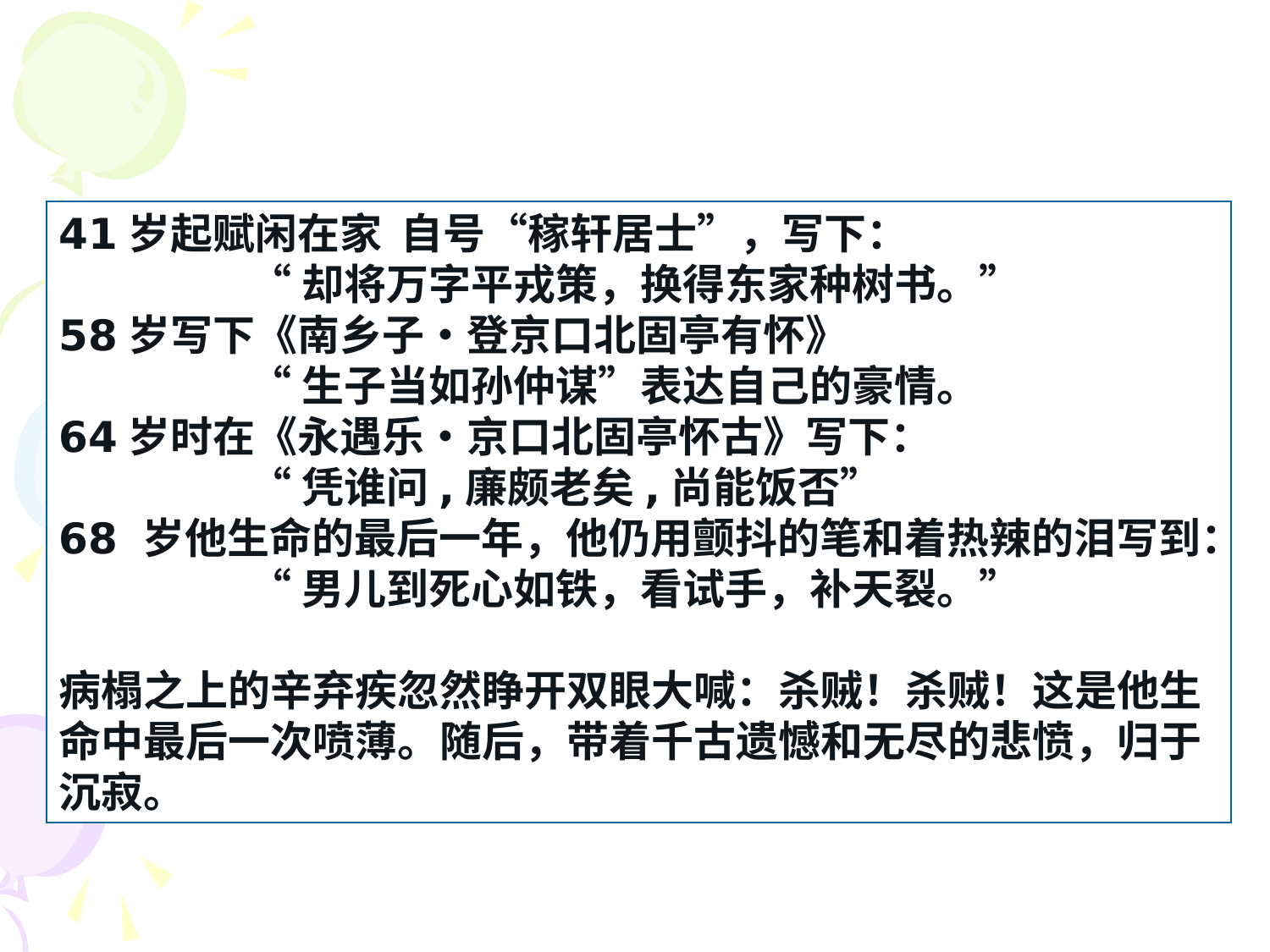

41岁起赋闲在家  自号“稼轩居士”，写下：
                    “却将万字平戎策，换得东家种树书。”
58岁写下《南乡子•登京口北固亭有怀》
                    “生子当如孙仲谋”表达自己的豪情。
64岁时在《永遇乐•京口北固亭怀古》写下：
                    “凭谁问,廉颇老矣,尚能饭否”
68 岁他生命的最后一年，他仍用颤抖的笔和着热辣的泪写到：
                    “男儿到死心如铁，看试手，补天裂。”

病榻之上的辛弃疾忽然睁开双眼大喊：杀贼！杀贼！这是他生命中最后一次喷薄。随后，带着千古遗憾和无尽的悲愤，归于沉寂。